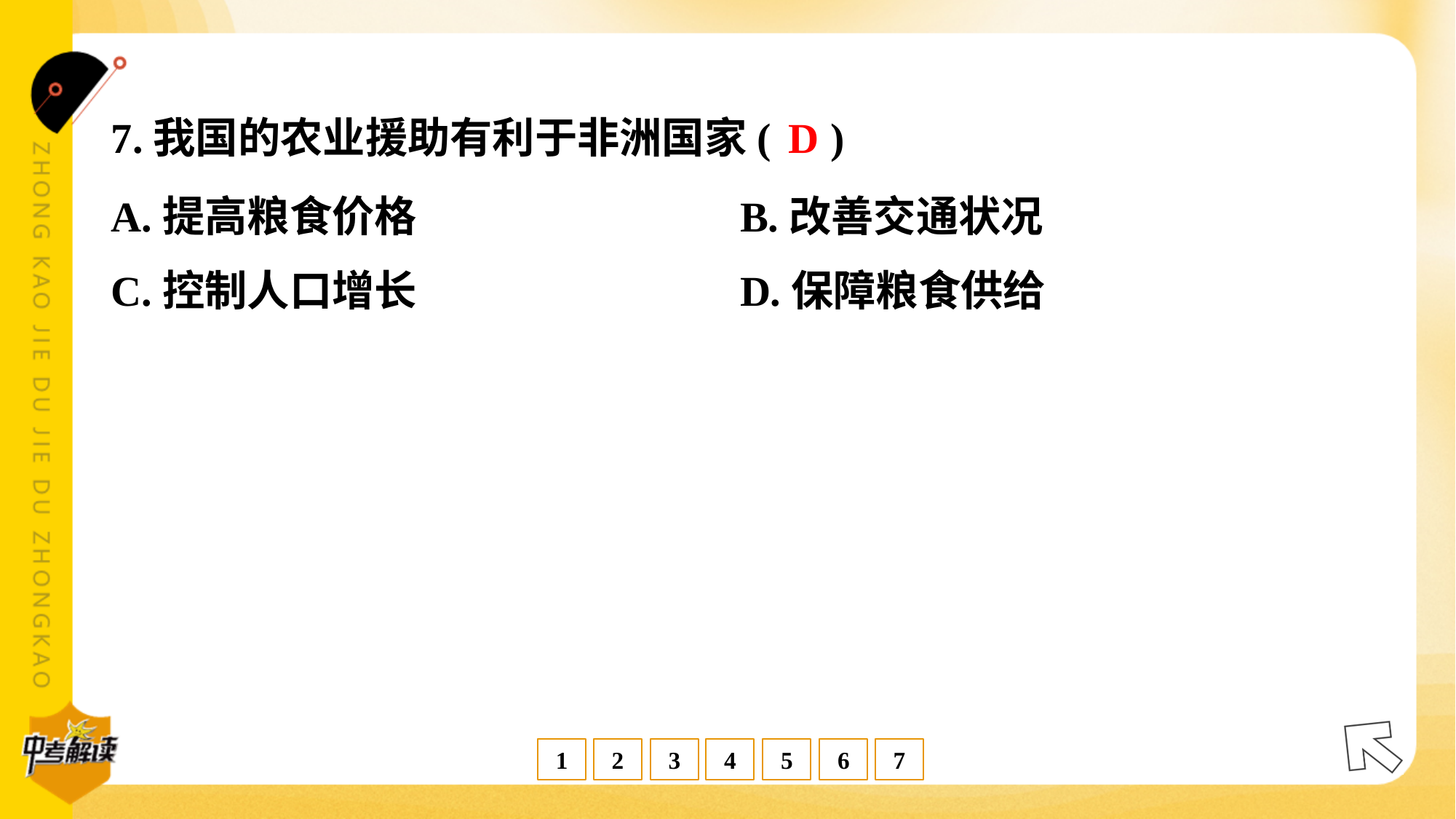

D
7.我国的农业援助有利于非洲国家(     )
A.提高粮食价格	B.改善交通状况
C.控制人口增长	D.保障粮食供给